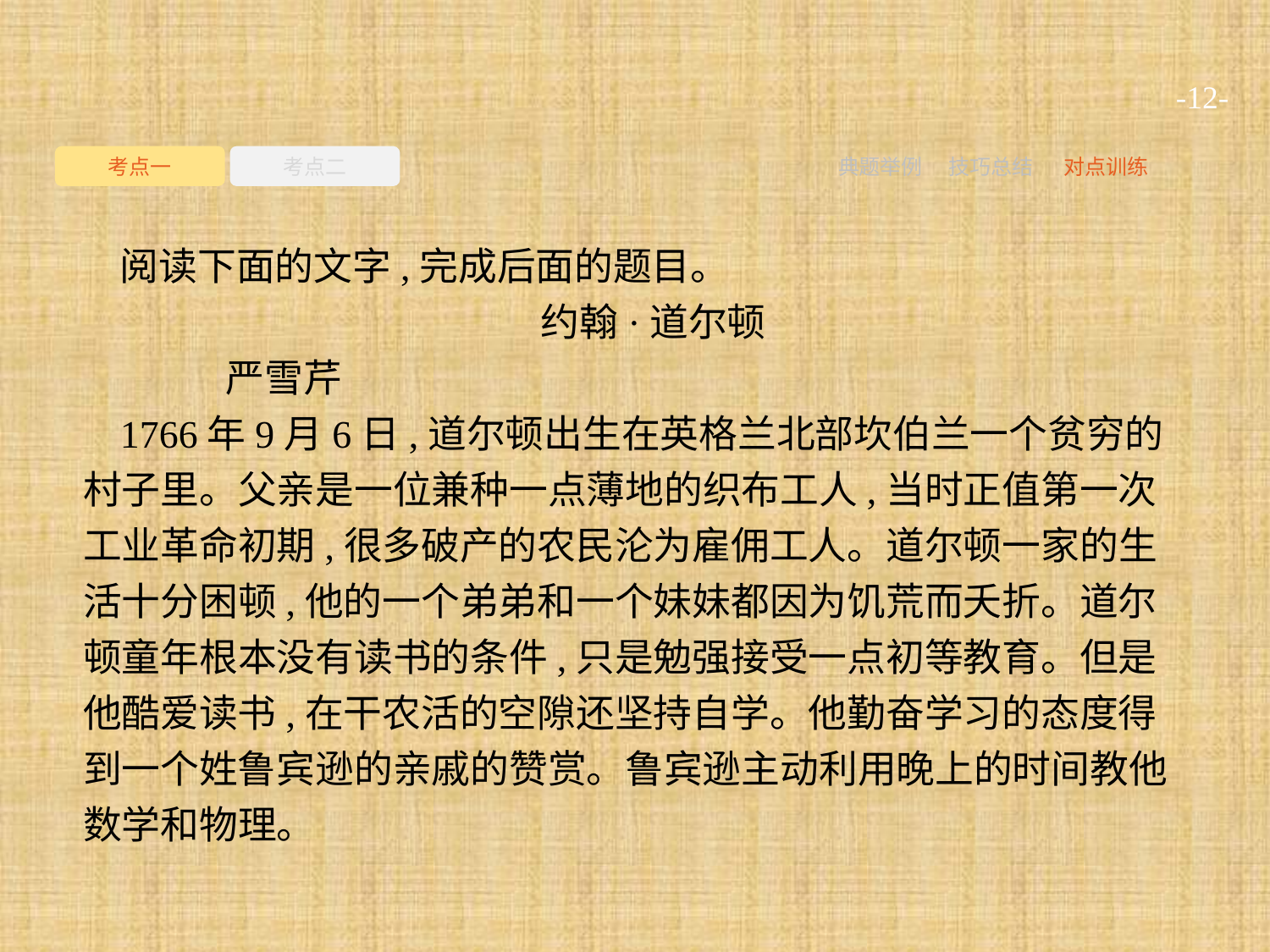

-12-
考点一
考点二
典题举例
技巧总结
对点训练
阅读下面的文字,完成后面的题目。
约翰·道尔顿
	严雪芹
1766年9月6日,道尔顿出生在英格兰北部坎伯兰一个贫穷的村子里。父亲是一位兼种一点薄地的织布工人,当时正值第一次工业革命初期,很多破产的农民沦为雇佣工人。道尔顿一家的生活十分困顿,他的一个弟弟和一个妹妹都因为饥荒而夭折。道尔顿童年根本没有读书的条件,只是勉强接受一点初等教育。但是他酷爱读书,在干农活的空隙还坚持自学。他勤奋学习的态度得到一个姓鲁宾逊的亲戚的赞赏。鲁宾逊主动利用晚上的时间教他数学和物理。